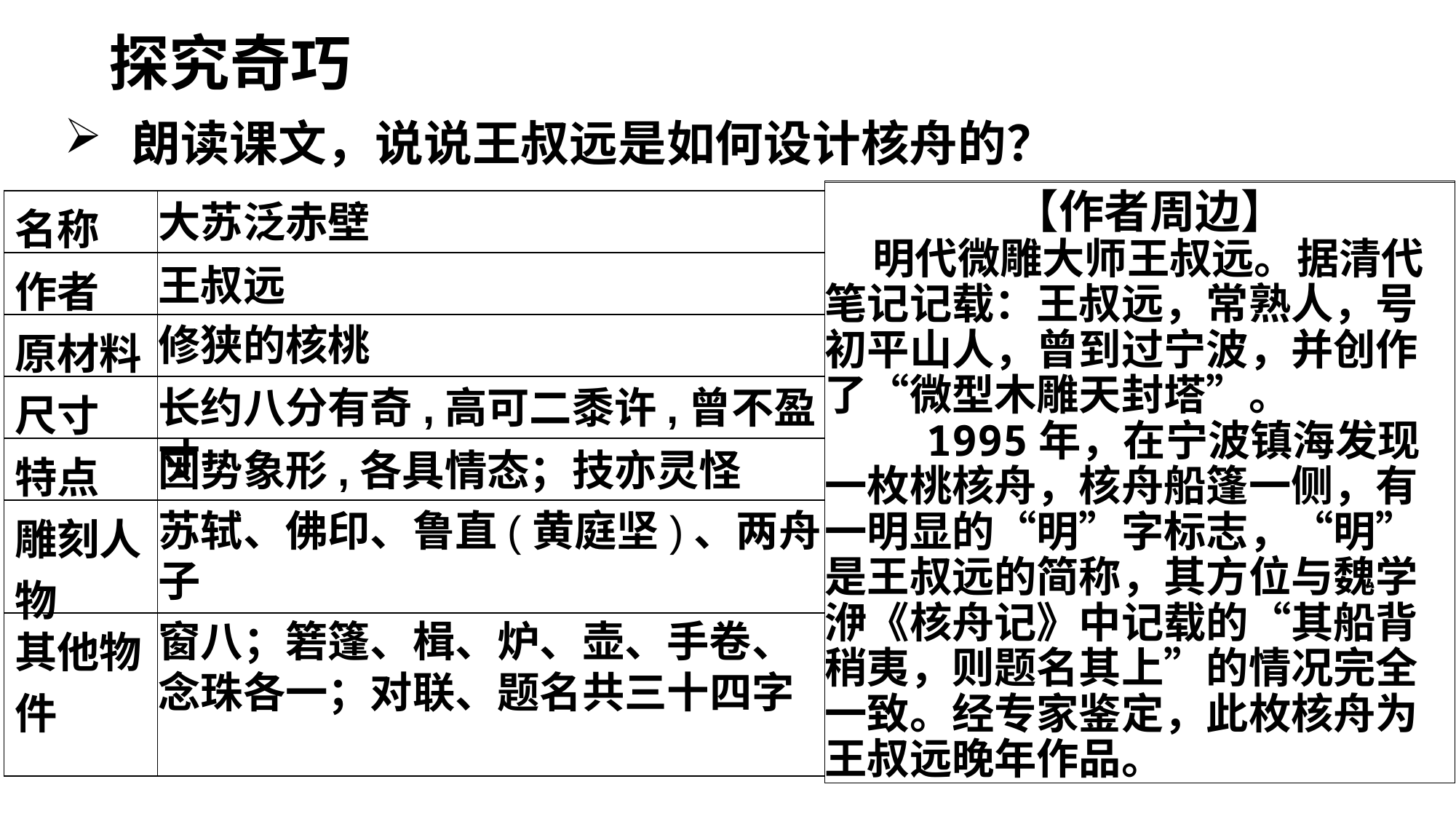

探究奇巧
朗读课文，说说王叔远是如何设计核舟的？
 【大苏泛赤壁】
    宋神宗元丰二年（1079年），苏轼被诬以诗诽谤朝廷，下狱。出狱后贬为黄州团练到使，实际是流放。
    元丰五年，他曾两次到黄州城外的赤鼻矾游玩。并写下著名的前后《赤壁赋》。文中提到的“清风徐来，水波不兴”“山高月小，水落石出”，正是苏轼在这两次游览中见到的景象，是脍炙人口的名句。他游览山水以自娱，展现了旷达的胸襟。
 【作者周边】
    明代微雕大师王叔远。据清代笔记记载：王叔远，常熟人，号初平山人，曾到过宁波，并创作了“微型木雕天封塔”。
    1995年，在宁波镇海发现一枚桃核舟，核舟船篷一侧，有一明显的“明”字标志，“明”是王叔远的简称，其方位与魏学洢《核舟记》中记载的“其船背稍夷，则题名其上”的情况完全一致。经专家鉴定，此枚核舟为王叔远晚年作品。
| 名称 |  |
| --- | --- |
| 作者 |  |
| 原材料 |  |
| 尺寸 |  |
| 特点 |  |
| 雕刻人物 |  |
| 其他物件 |  |
大苏泛赤壁
王叔远
修狭的核桃
长约八分有奇,高可二黍许,曾不盈寸
因势象形,各具情态；技亦灵怪
苏轼、佛印、鲁直(黄庭坚)、两舟子
窗八；箬篷、楫、炉、壶、手卷、念珠各一；对联、题名共三十四字